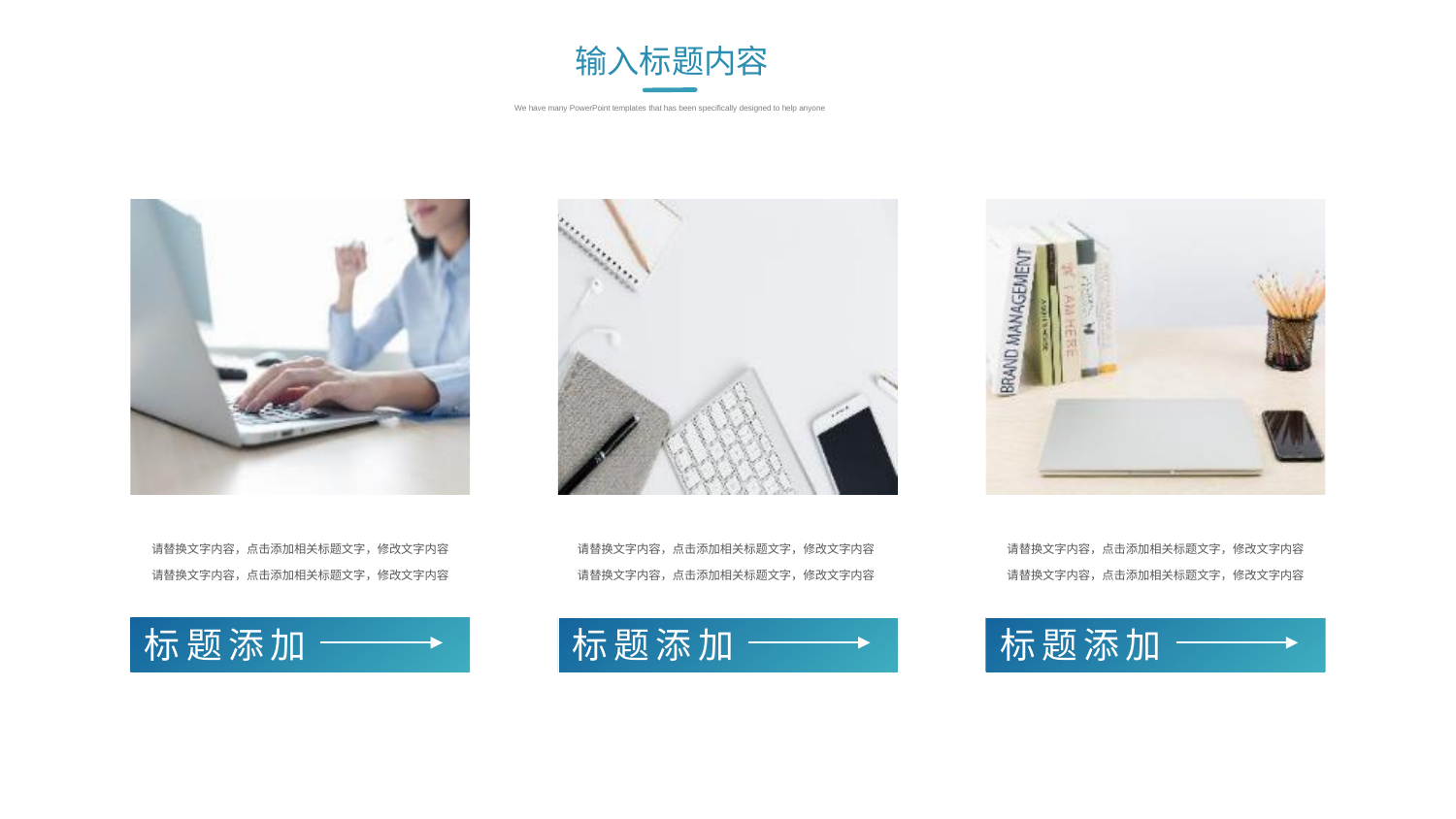

输入标题内容
We have many PowerPoint templates that has been specifically designed to help anyone

请替换文字内容，点击添加相关标题文字，修改文字内容请替换文字内容，点击添加相关标题文字，修改文字内容
请替换文字内容，点击添加相关标题文字，修改文字内容请替换文字内容，点击添加相关标题文字，修改文字内容
请替换文字内容，点击添加相关标题文字，修改文字内容请替换文字内容，点击添加相关标题文字，修改文字内容
标题添加

标题添加

标题添加